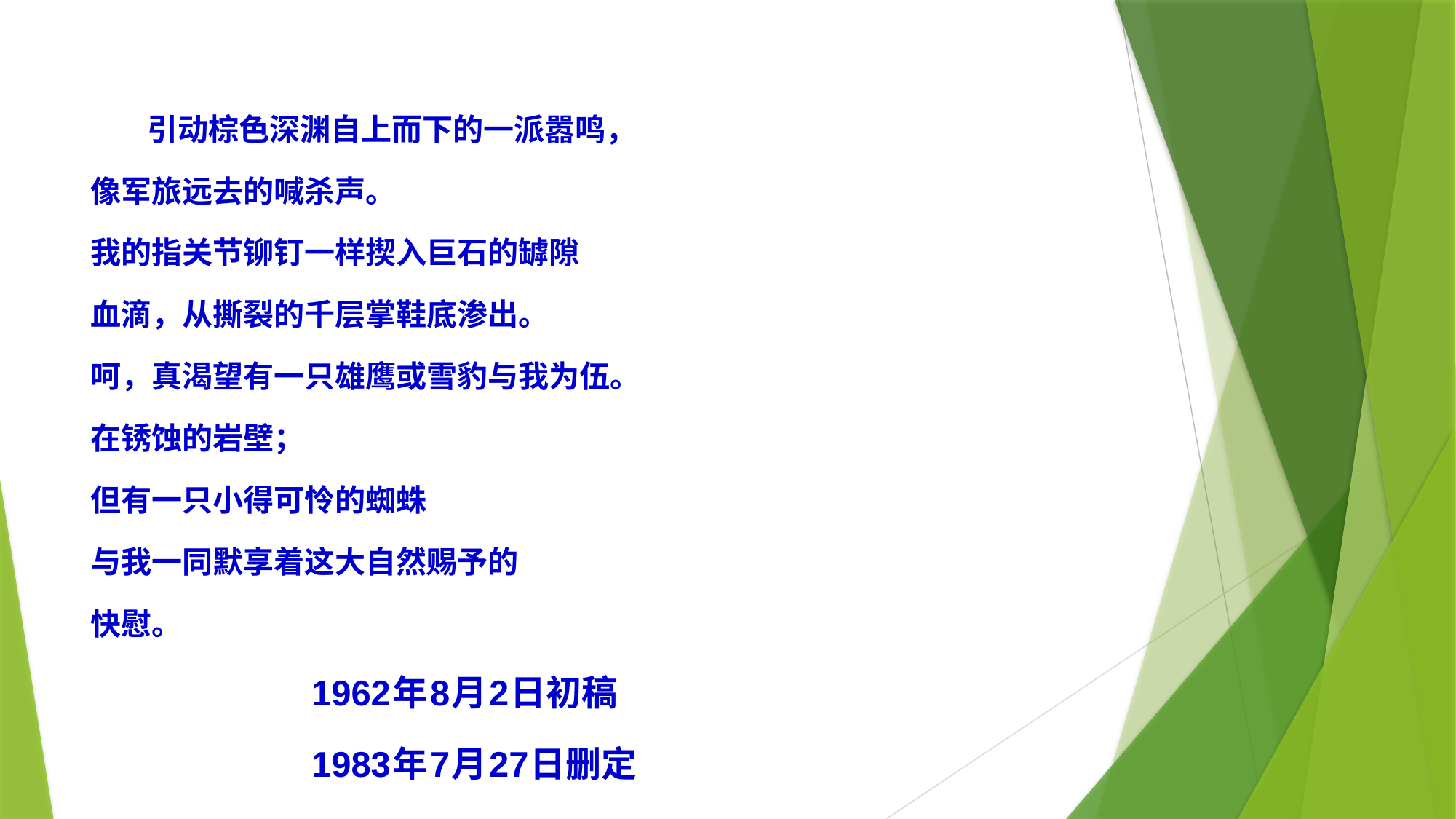

引动棕色深渊自上而下的一派嚣鸣，
     像军旅远去的喊杀声。
     我的指关节铆钉一样揳入巨石的罅隙
     血滴，从撕裂的千层掌鞋底渗出。
     呵，真渴望有一只雄鹰或雪豹与我为伍。
     在锈蚀的岩壁；
     但有一只小得可怜的蜘蛛
     与我一同默享着这大自然赐予的
     快慰。
                           1962年8月2日初稿
                           1983年7月27日删定